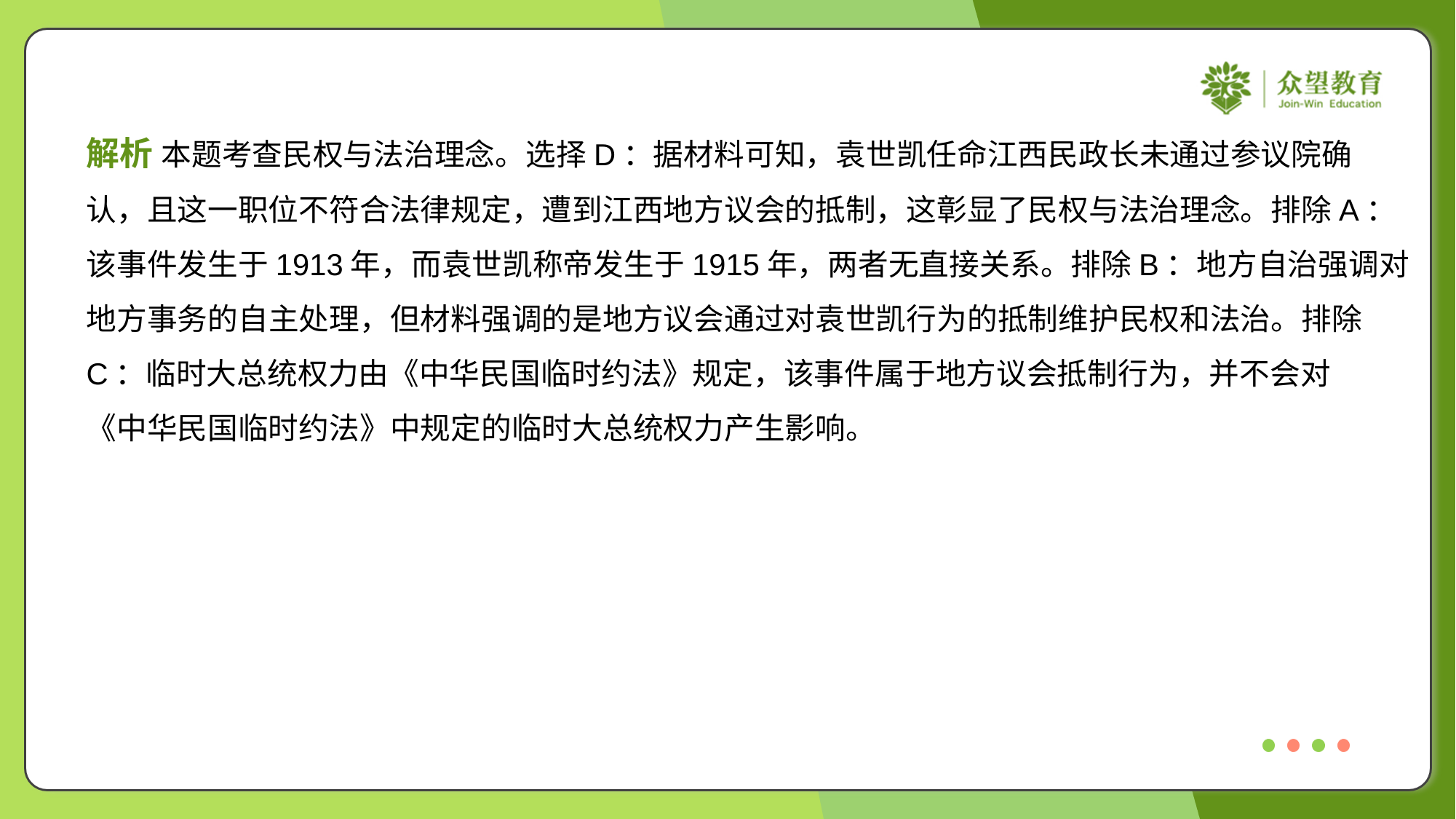

解析 本题考查民权与法治理念。选择D：据材料可知，袁世凯任命江西民政长未通过参议院确
认，且这一职位不符合法律规定，遭到江西地方议会的抵制，这彰显了民权与法治理念。排除A：
该事件发生于1913年，而袁世凯称帝发生于1915年，两者无直接关系。排除B：地方自治强调对
地方事务的自主处理，但材料强调的是地方议会通过对袁世凯行为的抵制维护民权和法治。排除
C：临时大总统权力由《中华民国临时约法》规定，该事件属于地方议会抵制行为，并不会对
《中华民国临时约法》中规定的临时大总统权力产生影响。